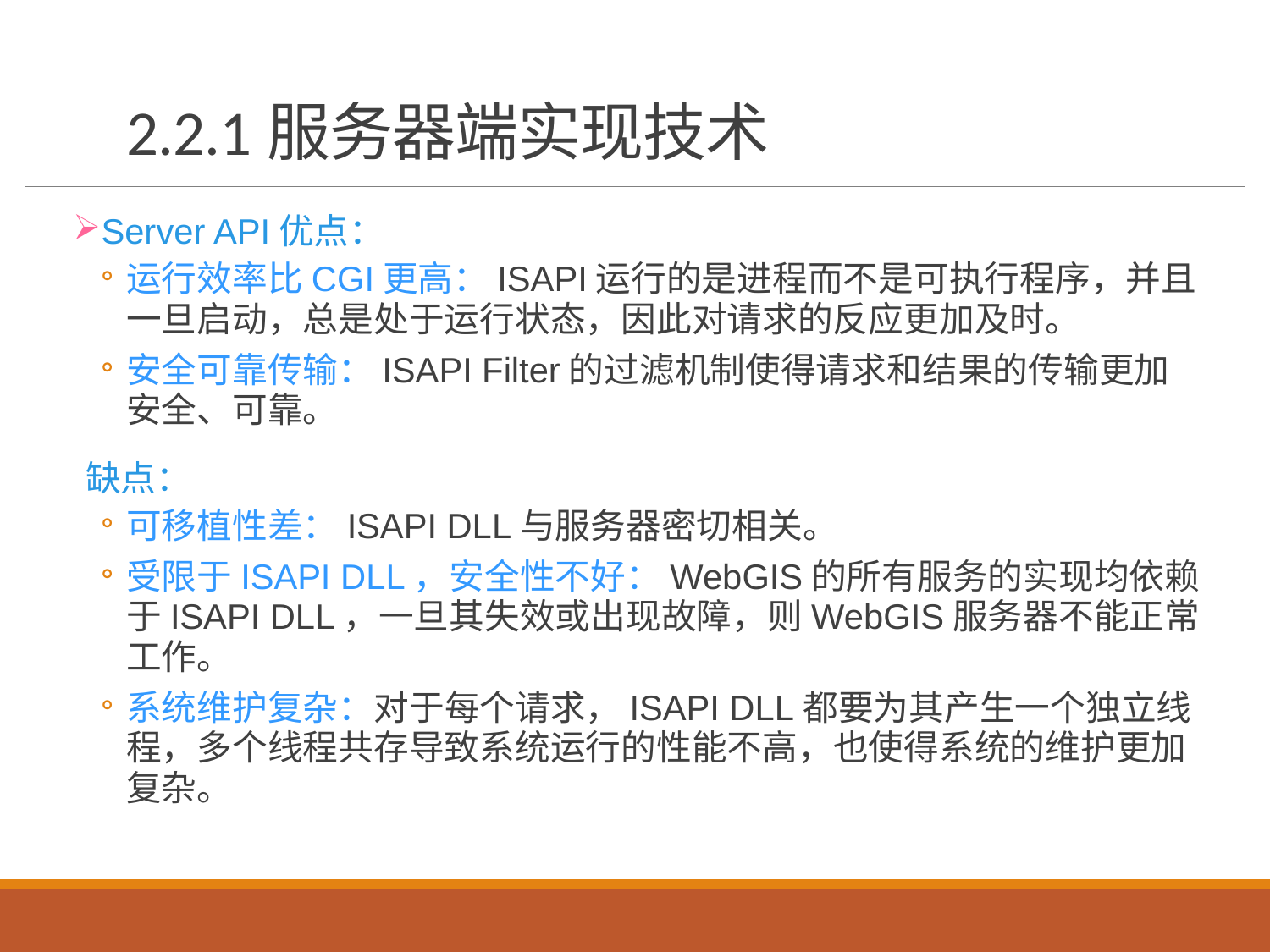

# 2.2.1服务器端实现技术
Server API优点：
运行效率比CGI更高：ISAPI运行的是进程而不是可执行程序，并且一旦启动，总是处于运行状态，因此对请求的反应更加及时。
安全可靠传输：ISAPI Filter的过滤机制使得请求和结果的传输更加安全、可靠。
缺点：
可移植性差：ISAPI DLL与服务器密切相关。
受限于ISAPI DLL，安全性不好：WebGIS的所有服务的实现均依赖于ISAPI DLL，一旦其失效或出现故障，则WebGIS服务器不能正常工作。
系统维护复杂：对于每个请求，ISAPI DLL都要为其产生一个独立线程，多个线程共存导致系统运行的性能不高，也使得系统的维护更加复杂。